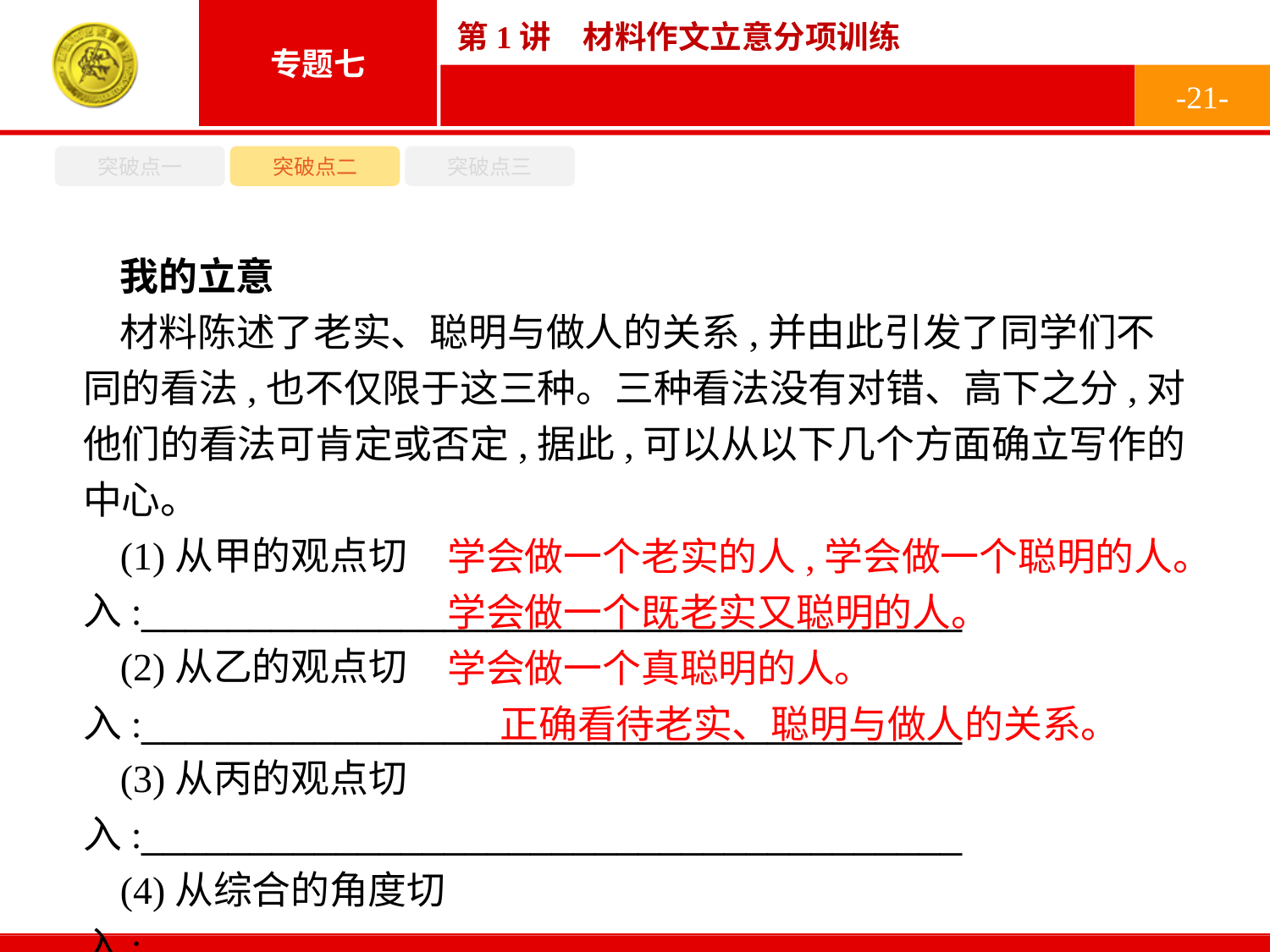

-21-
突破点一
突破点二
突破点三
我的立意
材料陈述了老实、聪明与做人的关系,并由此引发了同学们不同的看法,也不仅限于这三种。三种看法没有对错、高下之分,对他们的看法可肯定或否定,据此,可以从以下几个方面确立写作的中心。
(1)从甲的观点切入:______________________________________
(2)从乙的观点切入:______________________________________
(3)从丙的观点切入:______________________________________
(4)从综合的角度切入:____________________________________
学会做一个老实的人,学会做一个聪明的人。
学会做一个既老实又聪明的人。
学会做一个真聪明的人。
     正确看待老实、聪明与做人的关系。